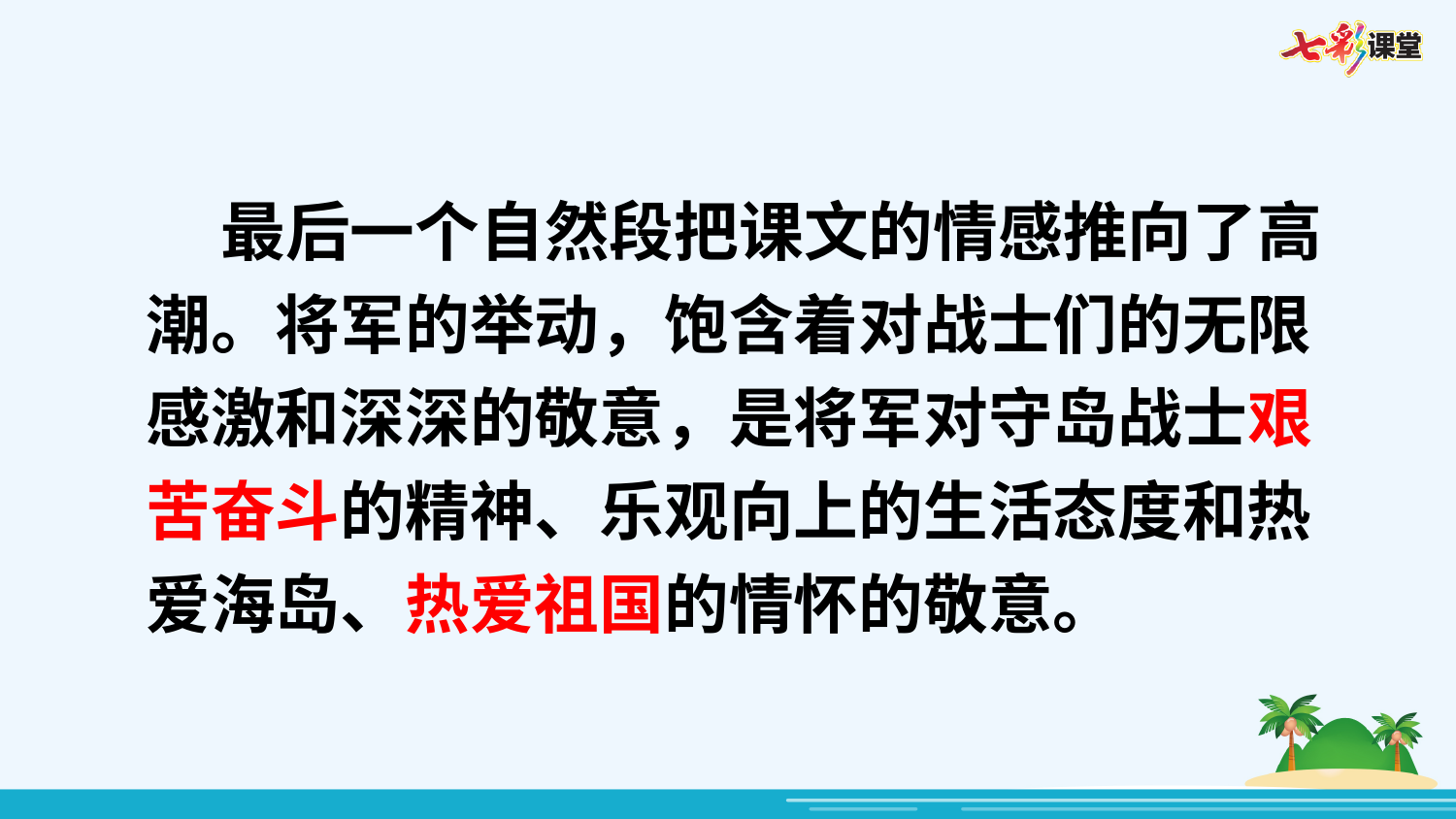

最后一个自然段把课文的情感推向了高潮。将军的举动，饱含着对战士们的无限感激和深深的敬意，是将军对守岛战士艰苦奋斗的精神、乐观向上的生活态度和热爱海岛、热爱祖国的情怀的敬意。